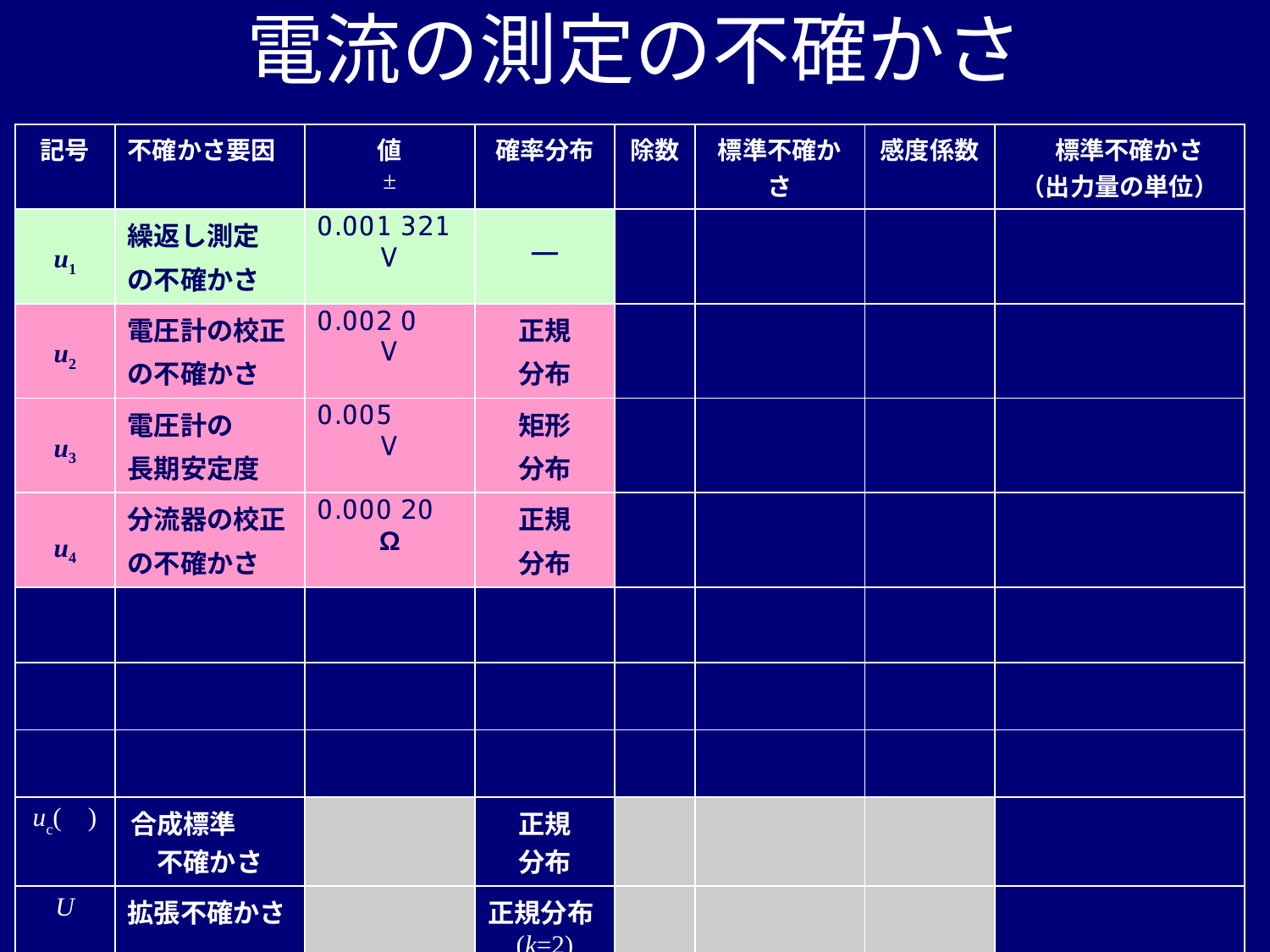

# 電流の測定の不確かさ
| 記号 | 不確かさ要因 | 値 ± | 確率分布 | 除数 | 標準不確かさ | 感度係数 | 標準不確かさ （出力量の単位） |
| --- | --- | --- | --- | --- | --- | --- | --- |
| u1 | 繰返し測定 の不確かさ | 0.001 321 V | ― |  |  |  |  |
| u2 | 電圧計の校正 の不確かさ | 0.002 0 V | 正規 分布 |  |  |  |  |
| u3 | 電圧計の 長期安定度 | 0.005 V | 矩形 分布 |  |  |  |  |
| u4 | 分流器の校正 の不確かさ | 0.000 20 Ω | 正規 分布 |  |  |  |  |
|  |  |  |  |  |  |  |  |
|  |  |  |  |  |  |  |  |
|  |  |  |  |  |  |  |  |
| uc( ) | 合成標準　　不確かさ |  | 正規 分布 |  |  |  |  |
| U | 拡張不確かさ |  | 正規分布(k=2) |  |  |  |  |